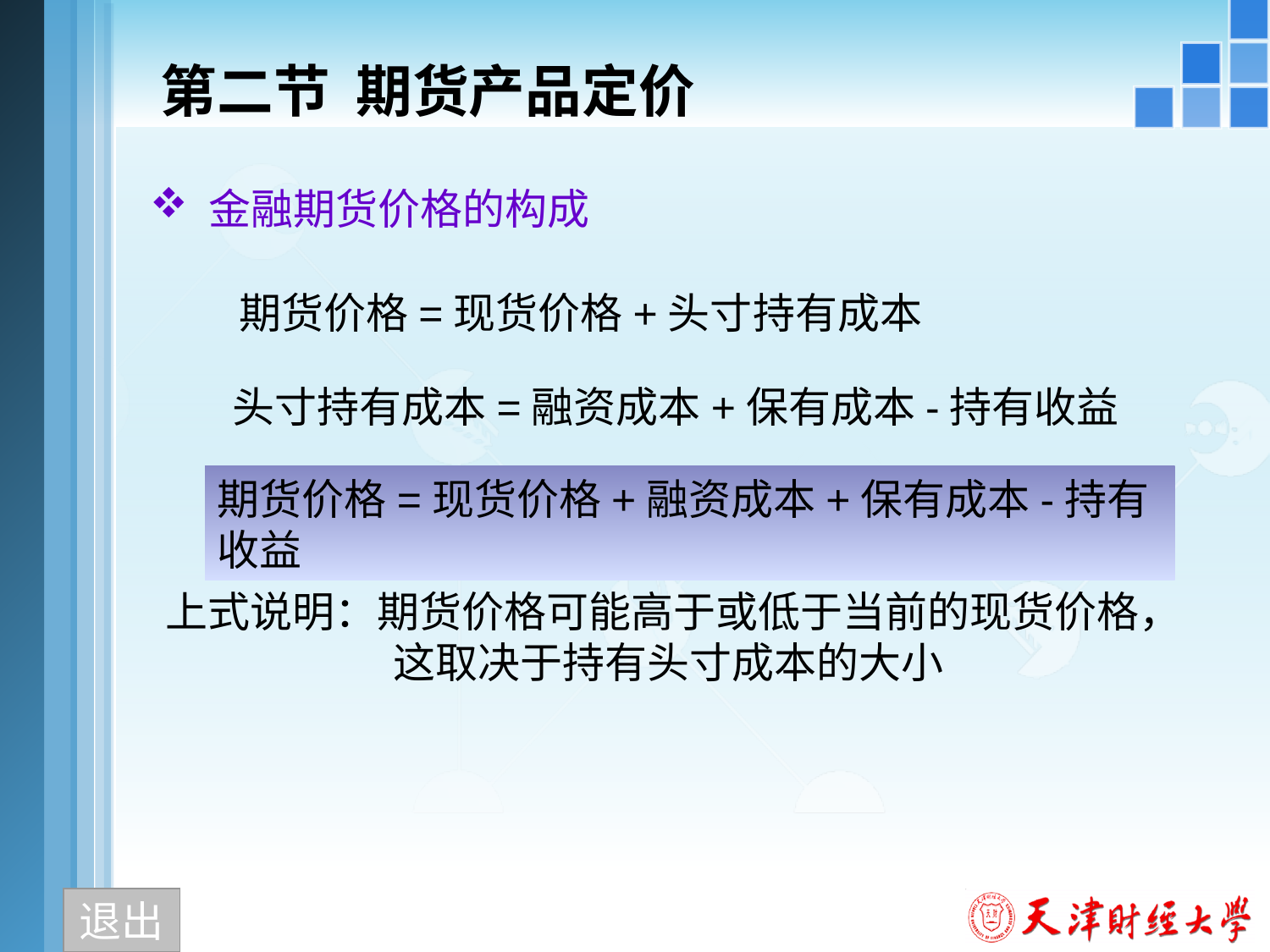

# 第二节  期货产品定价
 金融期货价格的构成
期货价格=现货价格+头寸持有成本
头寸持有成本=融资成本+保有成本-持有收益
期货价格=现货价格+融资成本+保有成本-持有收益
上式说明：期货价格可能高于或低于当前的现货价格，这取决于持有头寸成本的大小
退出